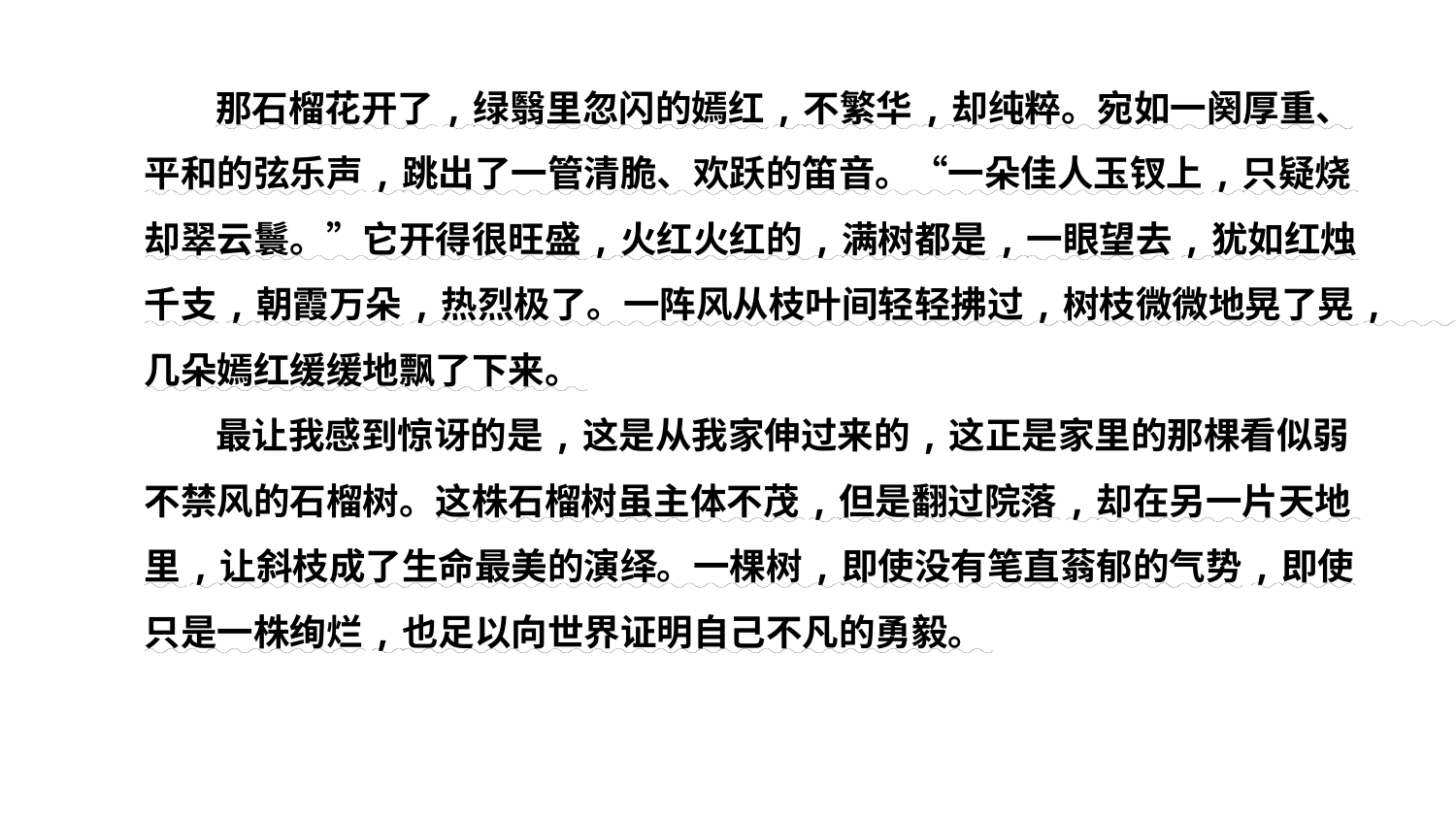

那石榴花开了,绿翳里忽闪的嫣红,不繁华,却纯粹。宛如一阕厚重、平和的弦乐声,跳出了一管清脆、欢跃的笛音。“一朵佳人玉钗上,只疑烧却翠云鬟。”它开得很旺盛,火红火红的,满树都是,一眼望去,犹如红烛千支,朝霞万朵,热烈极了。一阵风从枝叶间轻轻拂过,树枝微微地晃了晃,几朵嫣红缓缓地飘了下来。
最让我感到惊讶的是,这是从我家伸过来的,这正是家里的那棵看似弱不禁风的石榴树。这株石榴树虽主体不茂,但是翻过院落,却在另一片天地里,让斜枝成了生命最美的演绎。一棵树,即使没有笔直蓊郁的气势,即使只是一株绚烂,也足以向世界证明自己不凡的勇毅。